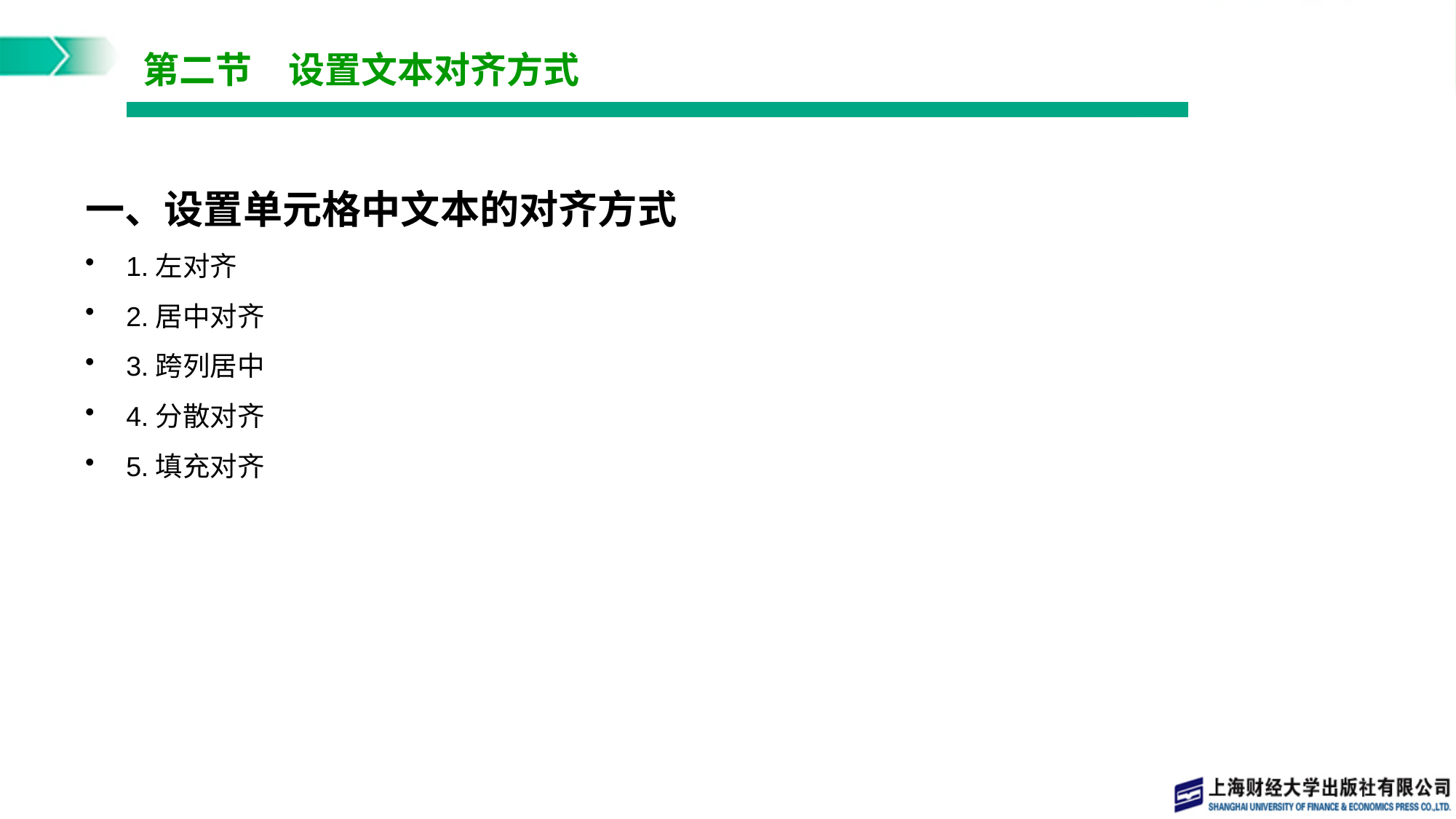

# 第二节　设置文本对齐方式
一、设置单元格中文本的对齐方式
1.左对齐
2.居中对齐
3.跨列居中
4.分散对齐
5.填充对齐